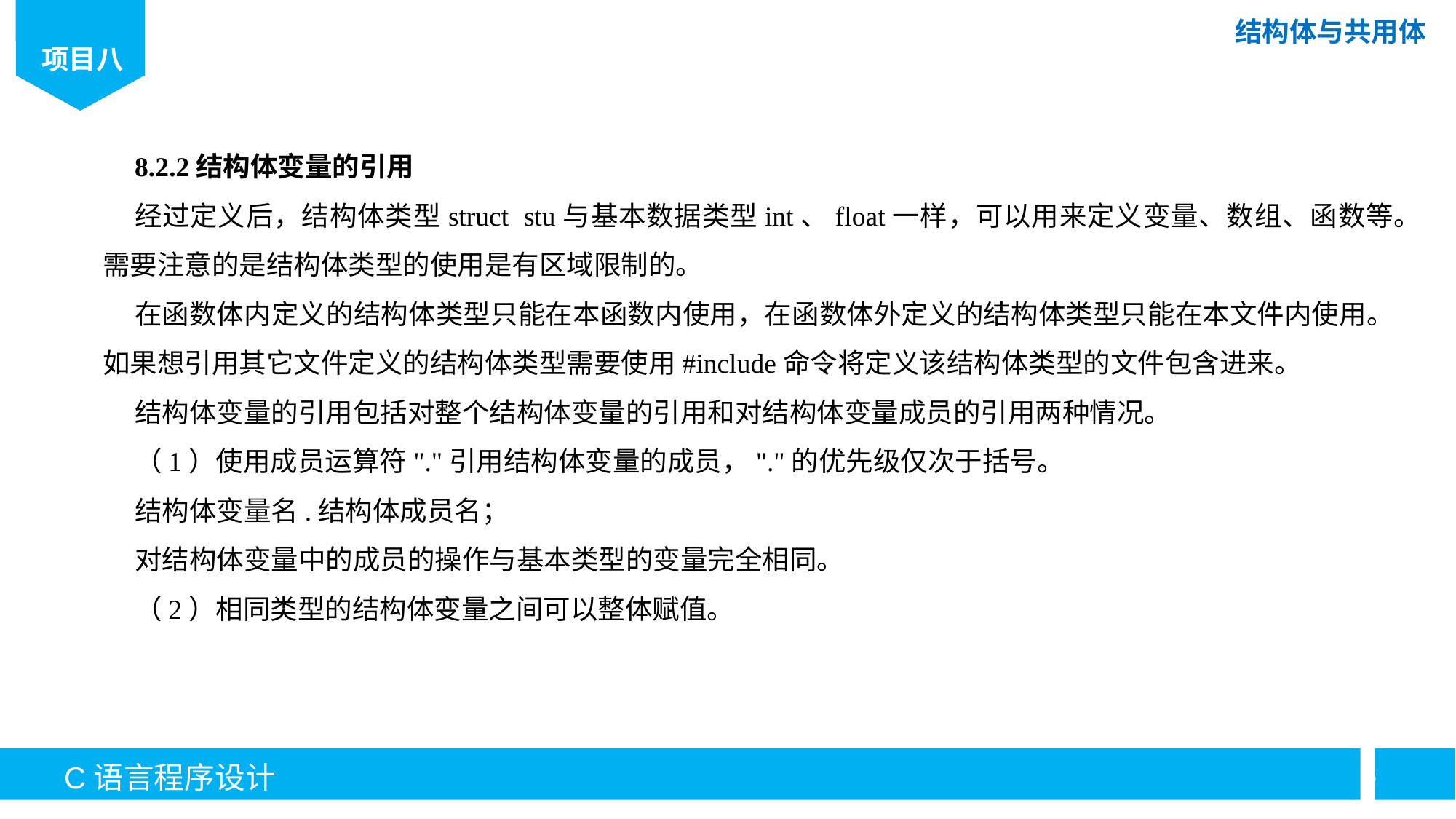

8.2.2结构体变量的引用
经过定义后，结构体类型struct  stu与基本数据类型int、float一样，可以用来定义变量、数组、函数等。需要注意的是结构体类型的使用是有区域限制的。
在函数体内定义的结构体类型只能在本函数内使用，在函数体外定义的结构体类型只能在本文件内使用。如果想引用其它文件定义的结构体类型需要使用#include命令将定义该结构体类型的文件包含进来。
结构体变量的引用包括对整个结构体变量的引用和对结构体变量成员的引用两种情况。
（1）使用成员运算符"."引用结构体变量的成员，"."的优先级仅次于括号。
结构体变量名.结构体成员名；
对结构体变量中的成员的操作与基本类型的变量完全相同。
（2）相同类型的结构体变量之间可以整体赋值。